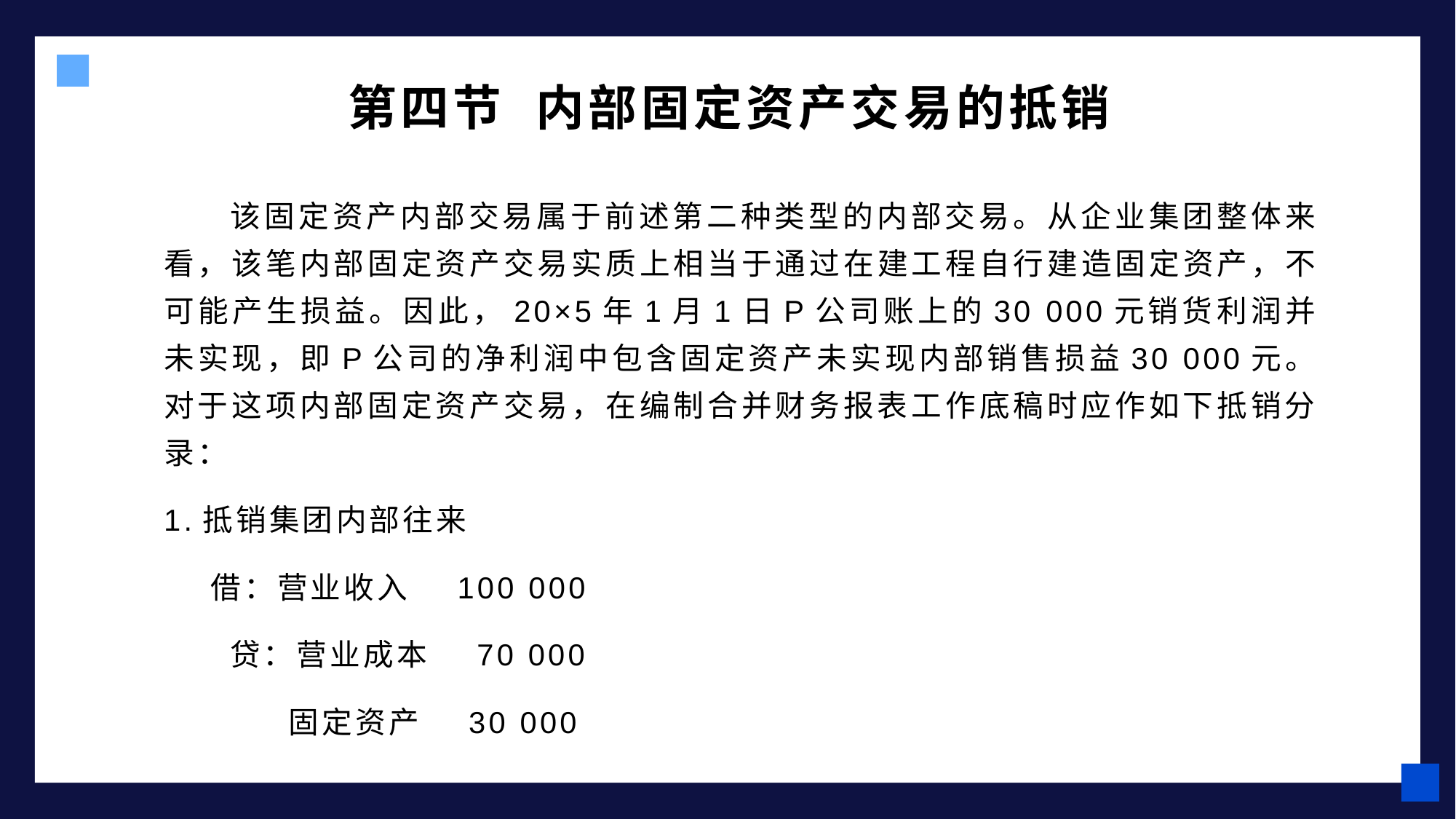

第四节  内部固定资产交易的抵销
该固定资产内部交易属于前述第二种类型的内部交易。从企业集团整体来看，该笔内部固定资产交易实质上相当于通过在建工程自行建造固定资产，不可能产生损益。因此，20×5年1月1日P公司账上的30 000元销货利润并未实现，即P公司的净利润中包含固定资产未实现内部销售损益30 000元。对于这项内部固定资产交易，在编制合并财务报表工作底稿时应作如下抵销分录：
1.抵销集团内部往来
    借：营业收入    100 000
      贷：营业成本    70 000
            固定资产    30 000